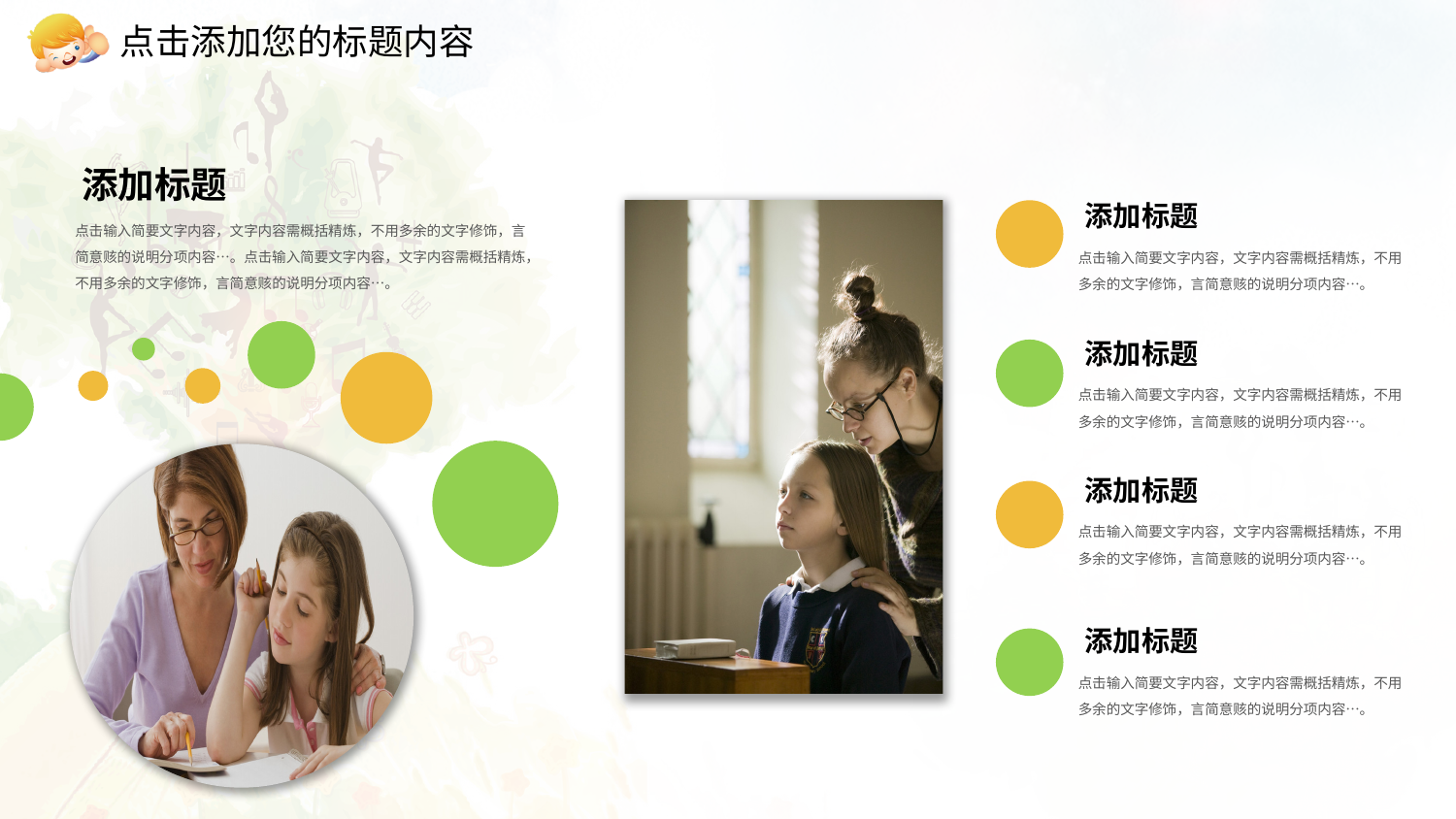

点击添加您的标题内容
添加标题
添加标题

点击输入简要文字内容，文字内容需概括精炼，不用多余的文字修饰，言简意赅的说明分项内容…。点击输入简要文字内容，文字内容需概括精炼，不用多余的文字修饰，言简意赅的说明分项内容…。
点击输入简要文字内容，文字内容需概括精炼，不用多余的文字修饰，言简意赅的说明分项内容…。

添加标题

点击输入简要文字内容，文字内容需概括精炼，不用多余的文字修饰，言简意赅的说明分项内容…。

添加标题

点击输入简要文字内容，文字内容需概括精炼，不用多余的文字修饰，言简意赅的说明分项内容…。
添加标题

点击输入简要文字内容，文字内容需概括精炼，不用多余的文字修饰，言简意赅的说明分项内容…。